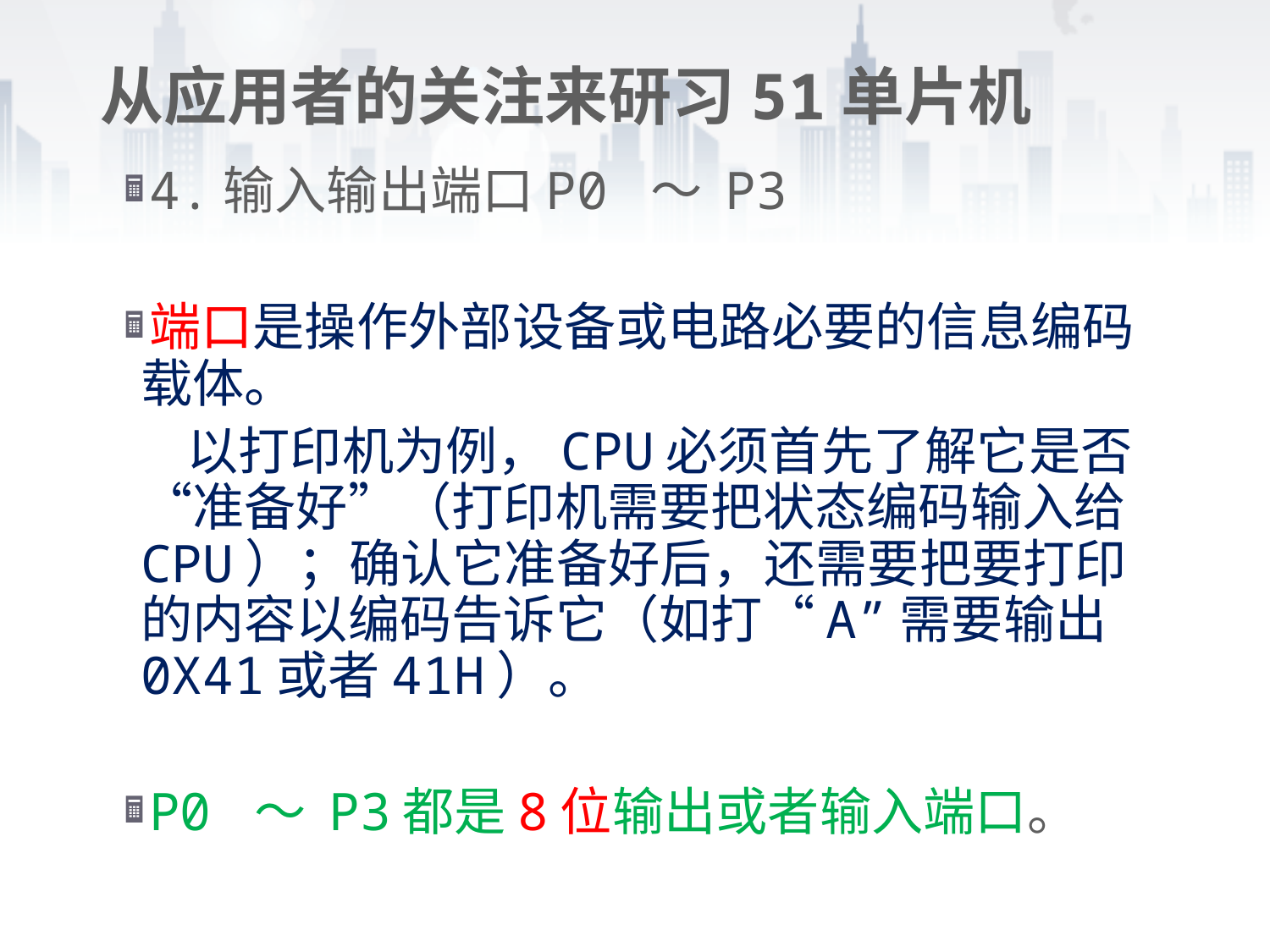

# 从应用者的关注来研习51单片机
4.输入输出端口P0 ～ P3

端口是操作外部设备或电路必要的信息编码载体。
     以打印机为例，CPU必须首先了解它是否“准备好”（打印机需要把状态编码输入给CPU）；确认它准备好后，还需要把要打印的内容以编码告诉它（如打“A”需要输出0X41或者41H）。

P0 ～ P3都是8位输出或者输入端口。